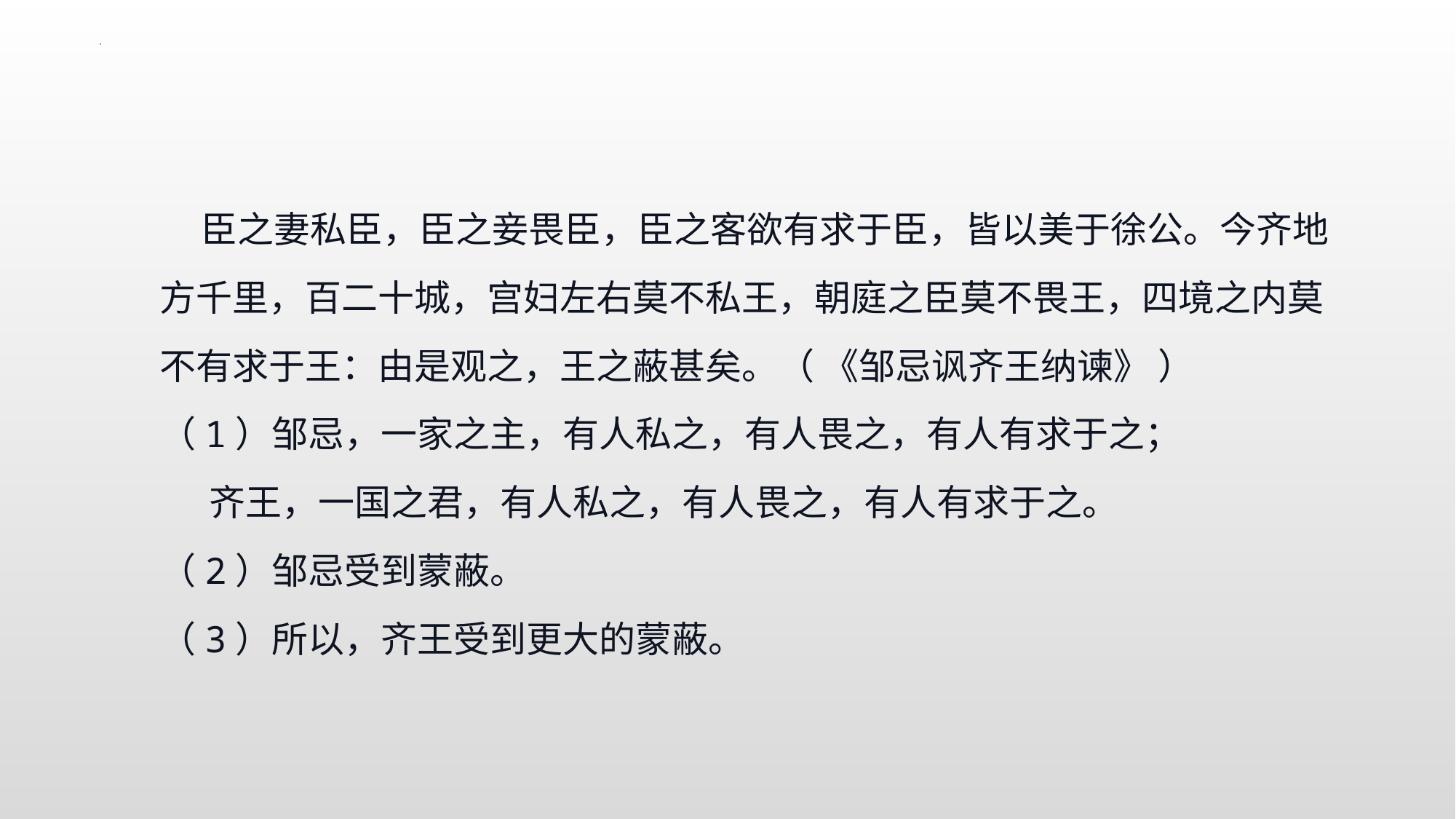

臣之妻私臣，臣之妾畏臣，臣之客欲有求于臣，皆以美于徐公。今齐地方千里，百二十城，宫妇左右莫不私王，朝庭之臣莫不畏王，四境之内莫不有求于王：由是观之，王之蔽甚矣。（ 《邹忌讽齐王纳谏》 ）
（1）邹忌，一家之主，有人私之，有人畏之，有人有求于之；
     齐王，一国之君，有人私之，有人畏之，有人有求于之。
（2）邹忌受到蒙蔽。
（3）所以，齐王受到更大的蒙蔽。